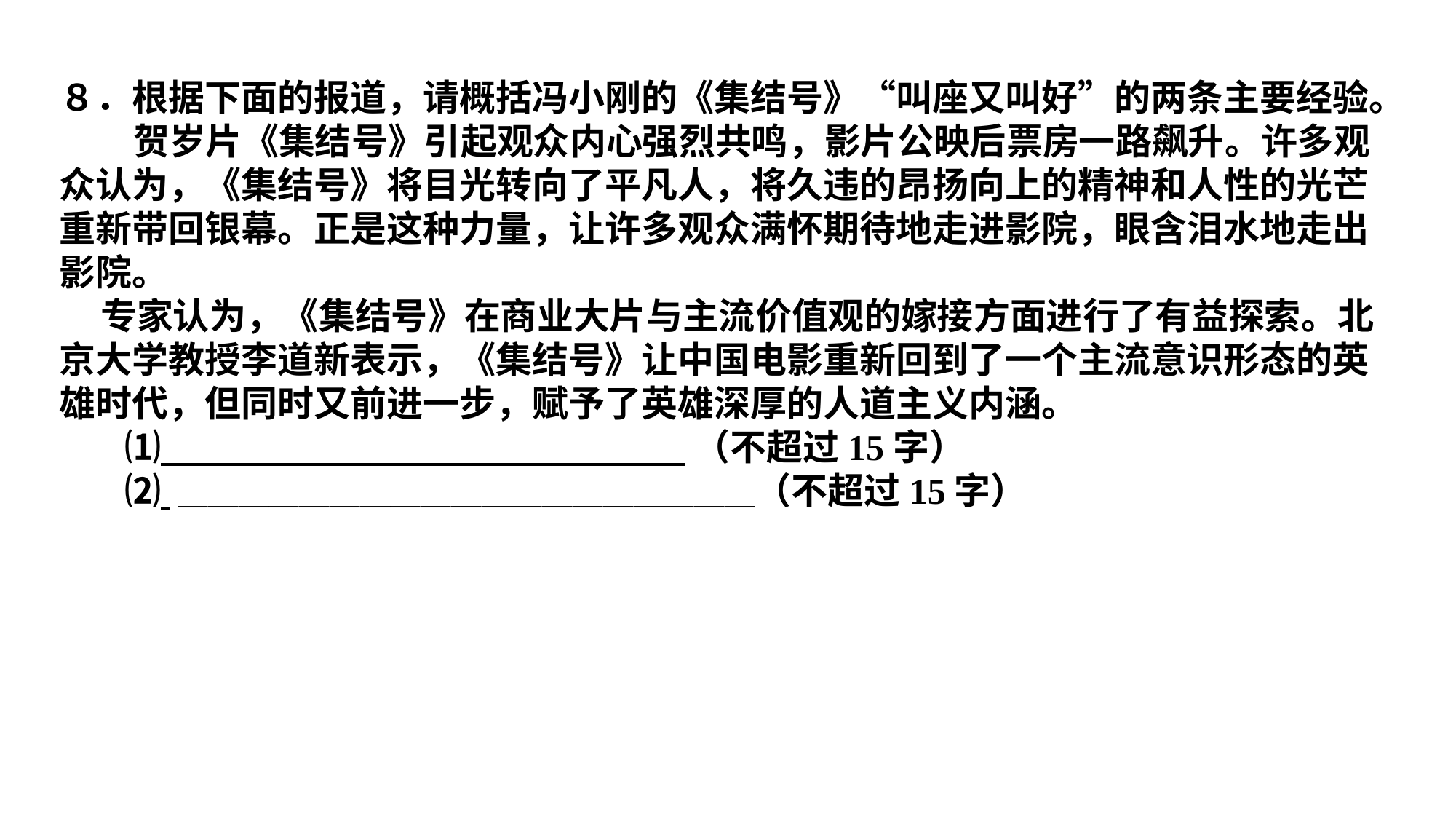

８．根据下面的报道，请概括冯小刚的《集结号》“叫座又叫好”的两条主要经验。
        贺岁片《集结号》引起观众内心强烈共鸣，影片公映后票房一路飙升。许多观众认为，《集结号》将目光转向了平凡人，将久违的昂扬向上的精神和人性的光芒重新带回银幕。正是这种力量，让许多观众满怀期待地走进影院，眼含泪水地走出影院。
    专家认为，《集结号》在商业大片与主流价值观的嫁接方面进行了有益探索。北京大学教授李道新表示，《集结号》让中国电影重新回到了一个主流意识形态的英雄时代，但同时又前进一步，赋予了英雄深厚的人道主义内涵。
        ⑴                                                                （不超过15字）
        ⑵ ＿＿＿＿＿＿＿＿＿＿＿＿＿＿＿＿＿＿＿（不超过15字）